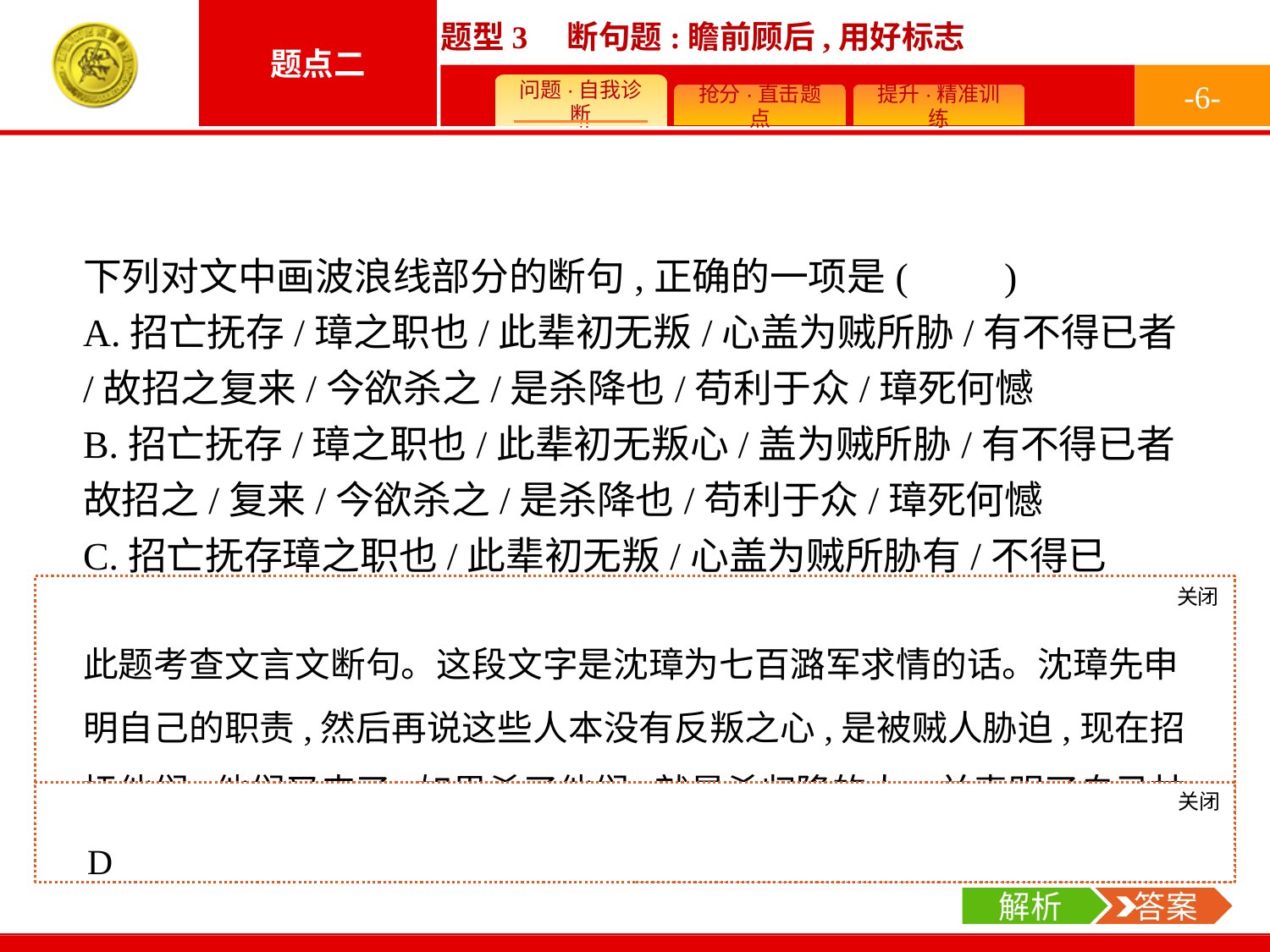

-6-
下列对文中画波浪线部分的断句,正确的一项是(　　)
A.招亡抚存/璋之职也/此辈初无叛/心盖为贼所胁/有不得已者/故招之复来/今欲杀之/是杀降也/苟利于众/璋死何憾
B.招亡抚存/璋之职也/此辈初无叛心/盖为贼所胁/有不得已者故招之/复来/今欲杀之/是杀降也/苟利于众/璋死何憾
C.招亡抚存璋之职也/此辈初无叛/心盖为贼所胁有/不得已者/故招之/复来/今欲杀之是杀降也/苟利于众/璋死何憾
D.招亡抚存/璋之职也/此辈初无叛心/盖为贼所胁/有不得已者/故招之复来/今欲杀之/是杀降也/苟利于众/璋死何憾

关闭
解析

此题考查文言文断句。这段文字是沈璋为七百潞军求情的话。沈璋先申明自己的职责,然后再说这些人本没有反叛之心,是被贼人胁迫,现在招抚他们,他们又来了,如果杀了他们,就是杀归降的人。并表明了自己甘愿为这些人而死的决心。根据文意,结合人名和虚词,可以选出答案。
关闭

解析
  答案

D
解析
  答案